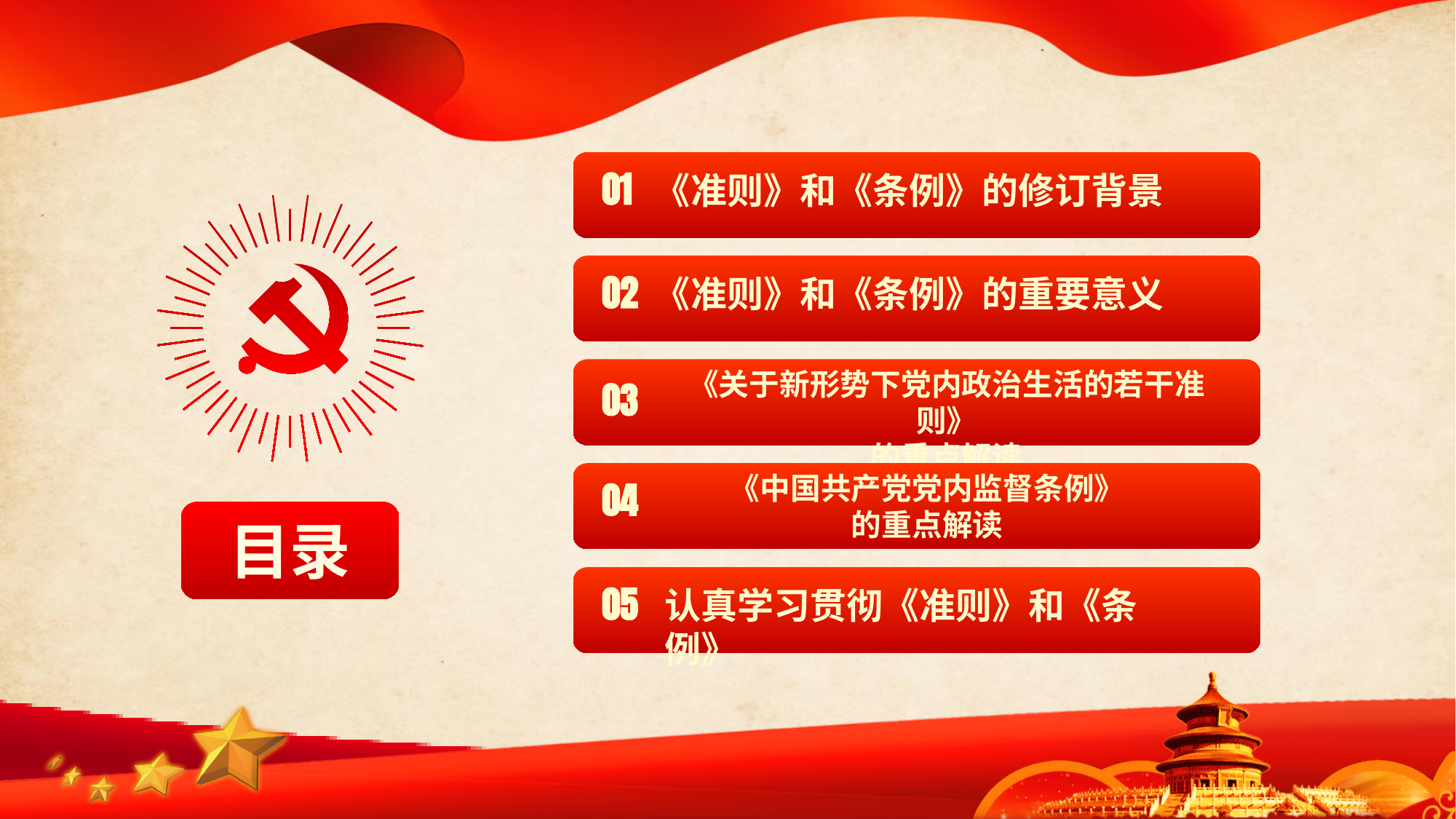

《准则》和《条例》的修订背景
01

《准则》和《条例》的重要意义
02

《关于新形势下党内政治生活的若干准则》
的重点解读
03

《中国共产党党内监督条例》
的重点解读
04

目录

认真学习贯彻《准则》和《条例》
05